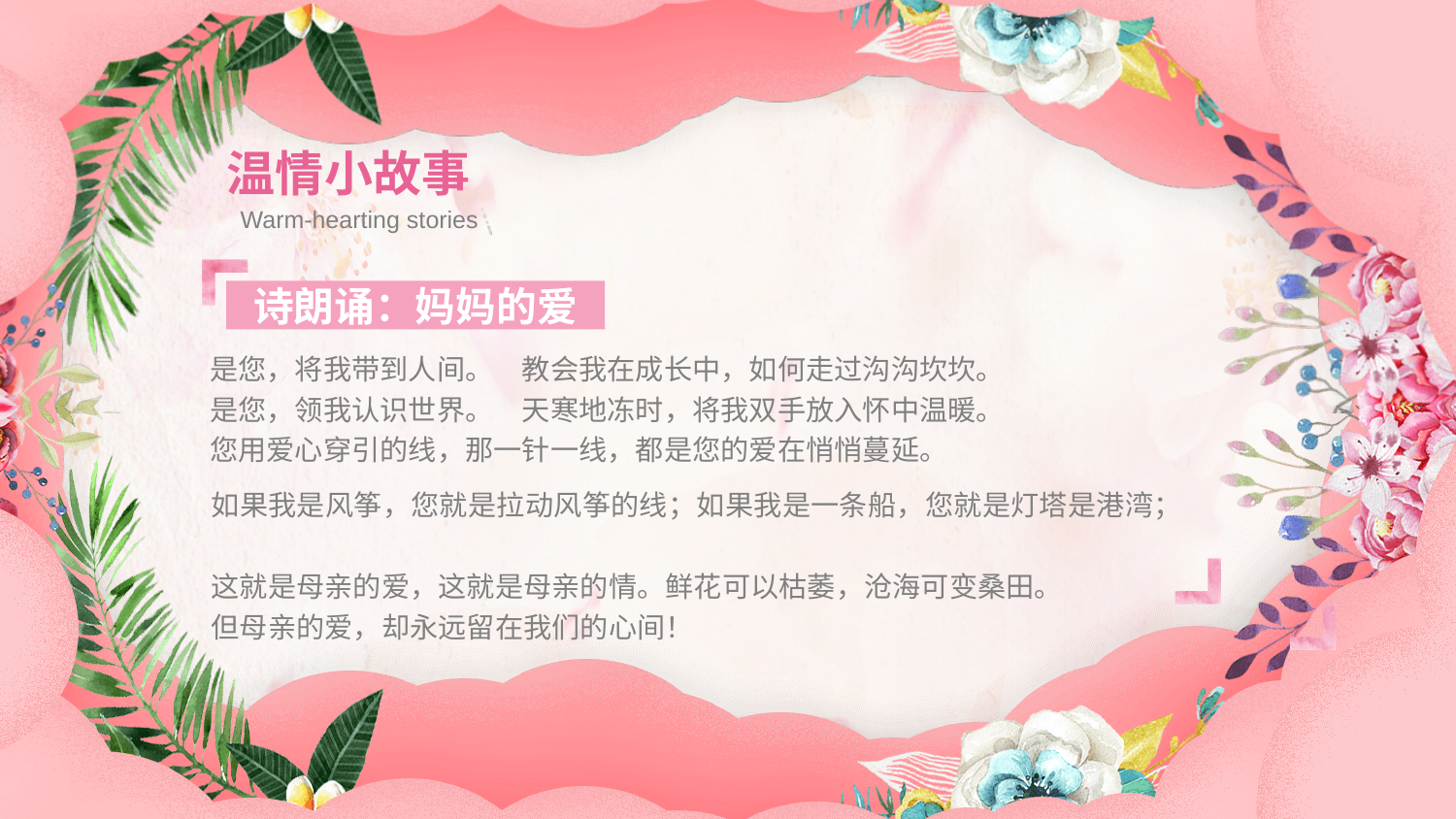

温情小故事
Warm-hearting stories

诗朗诵：妈妈的爱
是您，将我带到人间。　教会我在成长中，如何走过沟沟坎坎。
是您，领我认识世界。　天寒地冻时，将我双手放入怀中温暖。
您用爱心穿引的线，那一针一线，都是您的爱在悄悄蔓延。
如果我是风筝，您就是拉动风筝的线；如果我是一条船，您就是灯塔是港湾；
这就是母亲的爱，这就是母亲的情。鲜花可以枯萎，沧海可变桑田。
但母亲的爱，却永远留在我们的心间！